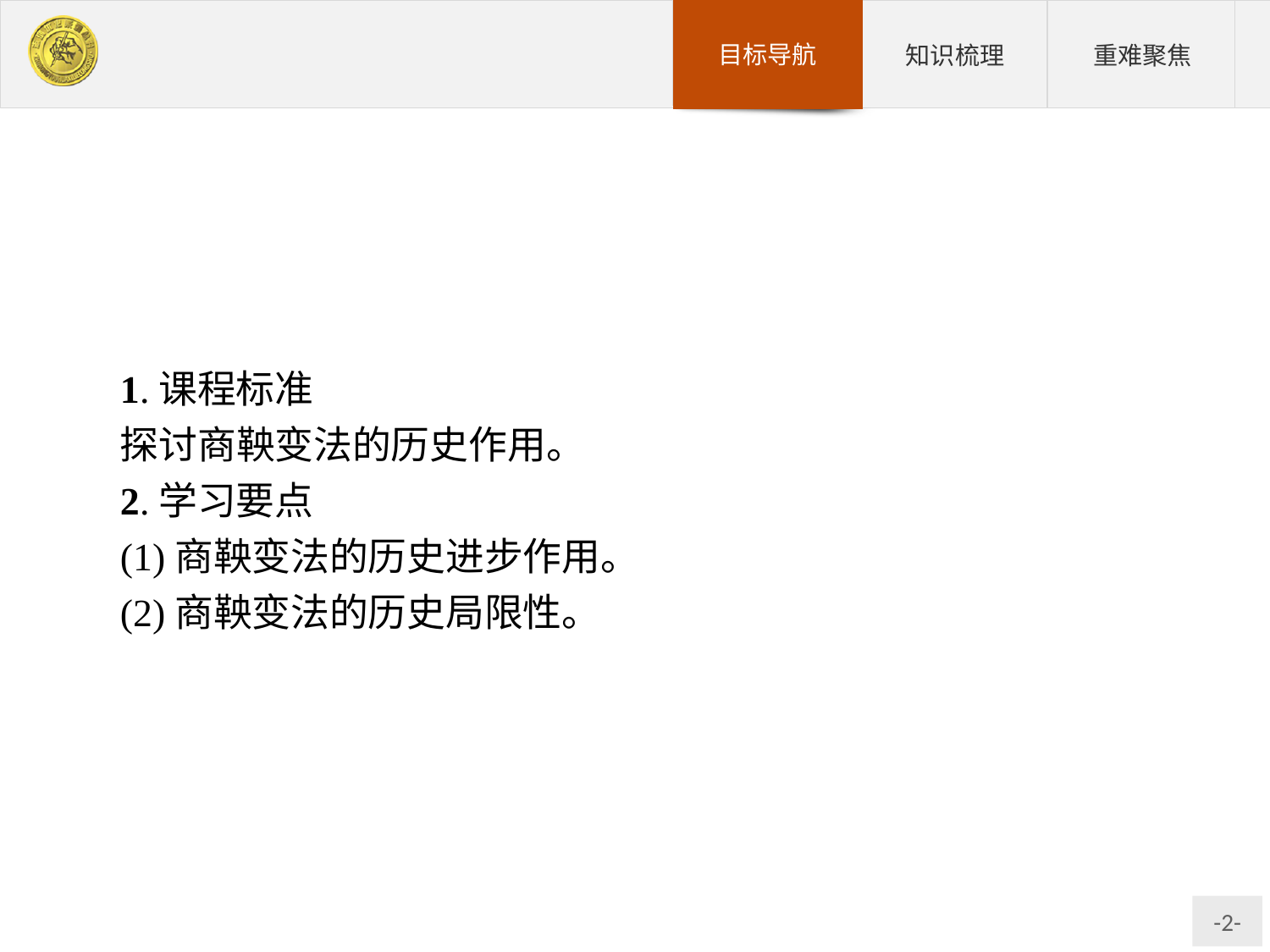

1.课程标准
探讨商鞅变法的历史作用。
2.学习要点
(1)商鞅变法的历史进步作用。
(2)商鞅变法的历史局限性。